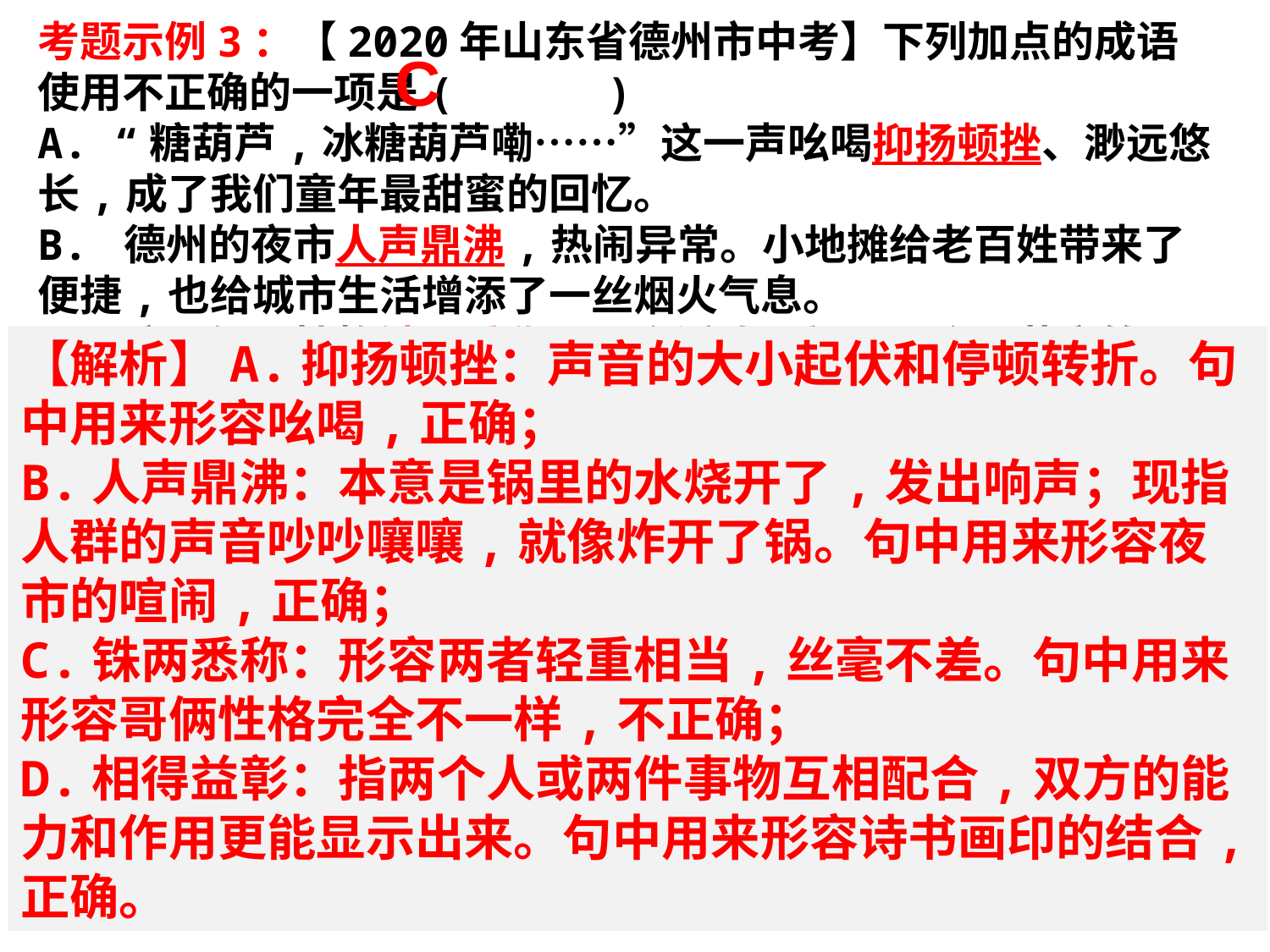

考题示例3：【2020年山东省德州市中考】下列加点的成语使用不正确的一项是(      )
A. “糖葫芦,冰糖葫芦嘞……”这一声吆喝抑扬顿挫、渺远悠长,成了我们童年最甜蜜的回忆。
B. 德州的夜市人声鼎沸,热闹异常。小地摊给老百姓带来了便捷,也给城市生活增添了一丝烟火气息。
C. 这哥俩儿性格铢两悉称：一个活泼开朗,一个不苟言笑。
D. 诗书画印的结合,是中国画特有的艺术形式,可谓珠联璧合,相得益彰。
 C
【解析】A.抑扬顿挫：声音的大小起伏和停顿转折。句中用来形容吆喝,正确；
B.人声鼎沸：本意是锅里的水烧开了,发出响声；现指人群的声音吵吵嚷嚷,就像炸开了锅。句中用来形容夜市的喧闹,正确；
C.铢两悉称：形容两者轻重相当,丝毫不差。句中用来形容哥俩性格完全不一样,不正确；
D.相得益彰：指两个人或两件事物互相配合,双方的能力和作用更能显示出来。句中用来形容诗书画印的结合,正确。